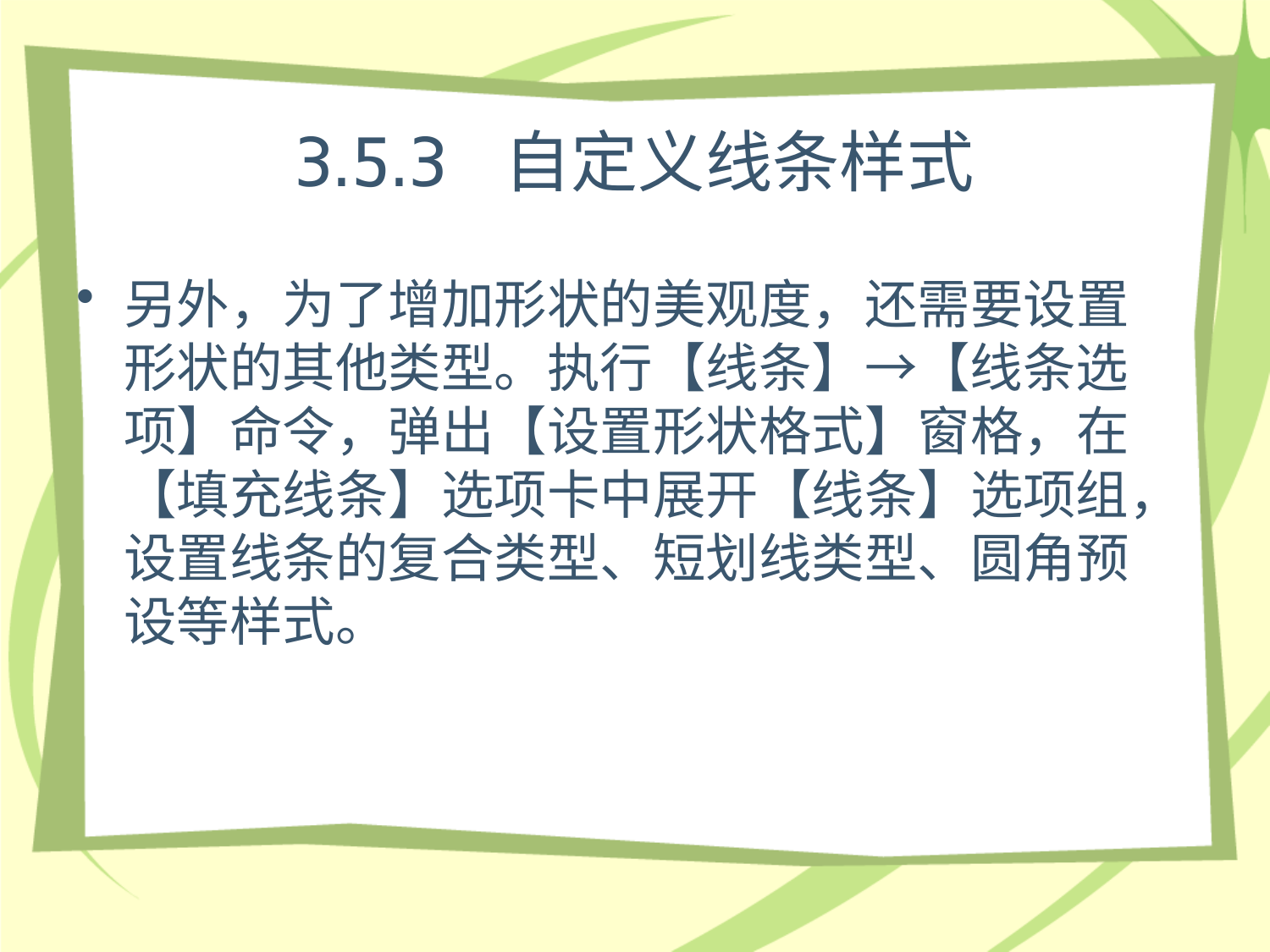

# 3.5.3  自定义线条样式
另外，为了增加形状的美观度，还需要设置形状的其他类型。执行【线条】→【线条选项】命令，弹出【设置形状格式】窗格，在【填充线条】选项卡中展开【线条】选项组，设置线条的复合类型、短划线类型、圆角预设等样式。